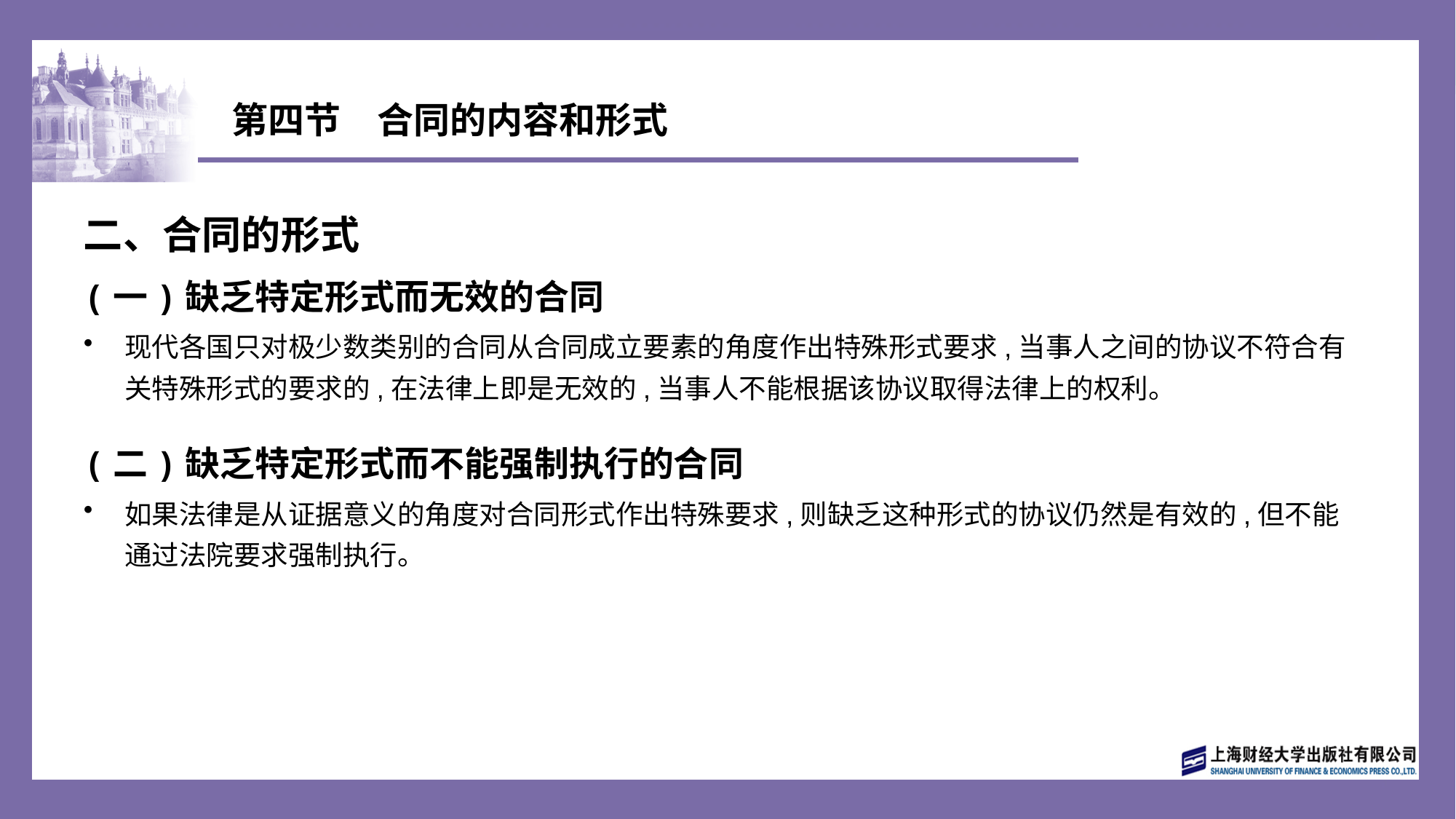

# 第四节　合同的内容和形式
二、合同的形式
(一)缺乏特定形式而无效的合同
现代各国只对极少数类别的合同从合同成立要素的角度作出特殊形式要求,当事人之间的协议不符合有关特殊形式的要求的,在法律上即是无效的,当事人不能根据该协议取得法律上的权利。
(二)缺乏特定形式而不能强制执行的合同
如果法律是从证据意义的角度对合同形式作出特殊要求,则缺乏这种形式的协议仍然是有效的,但不能通过法院要求强制执行。